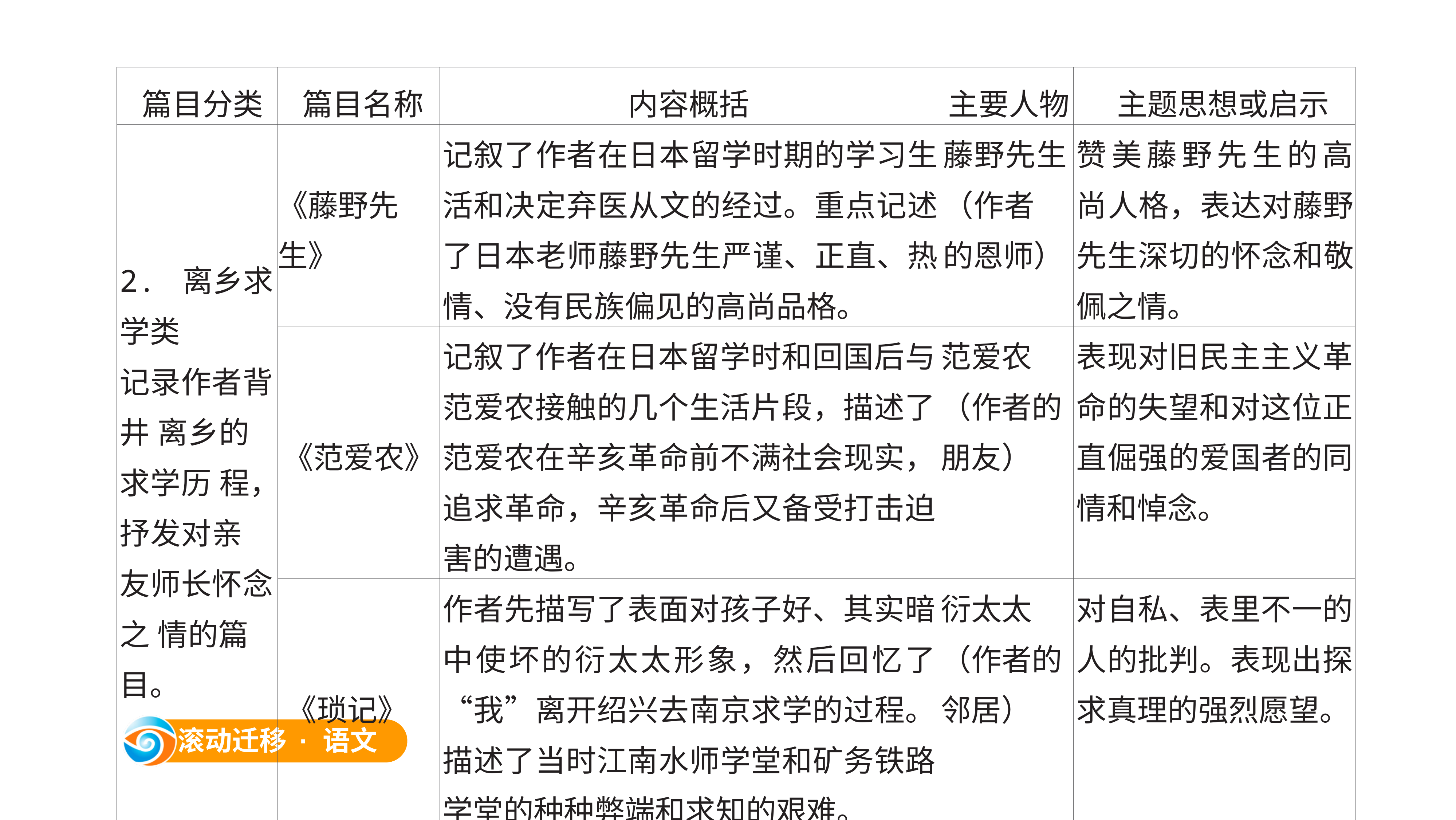

| 篇目分类 | 篇目名称 | 内容概括 | 主要人物 | 主题思想或启示 |
| --- | --- | --- | --- | --- |
| 2. 离乡求学类 记录作者背井 离乡的求学历 程，抒发对亲 友师长怀念之 情的篇目。 | 《藤野先生》 | 记叙了作者在日本留学时期的学习生活和决定弃医从文的经过。重点记述了日本老师藤野先生严谨、正直、热情、没有民族偏见的高尚品格。 | 藤野先生 （作者 的恩师） | 赞美藤野先生的高尚人格，表达对藤野先生深切的怀念和敬佩之情。 |
|  | 《范爱农》 | 记叙了作者在日本留学时和回国后与范爱农接触的几个生活片段，描述了范爱农在辛亥革命前不满社会现实，追求革命，辛亥革命后又备受打击迫害的遭遇。 | 范爱农（作者的朋友） | 表现对旧民主主义革命的失望和对这位正直倔强的爱国者的同情和悼念。 |
|  | 《琐记》 | 作者先描写了表面对孩子好、其实暗中使坏的衍太太形象，然后回忆了“我”离开绍兴去南京求学的过程。描述了当时江南水师学堂和矿务铁路学堂的种种弊端和求知的艰难。 | 衍太太（作者的邻居） | 对自私、表里不一的人的批判。表现出探求真理的强烈愿望。 |